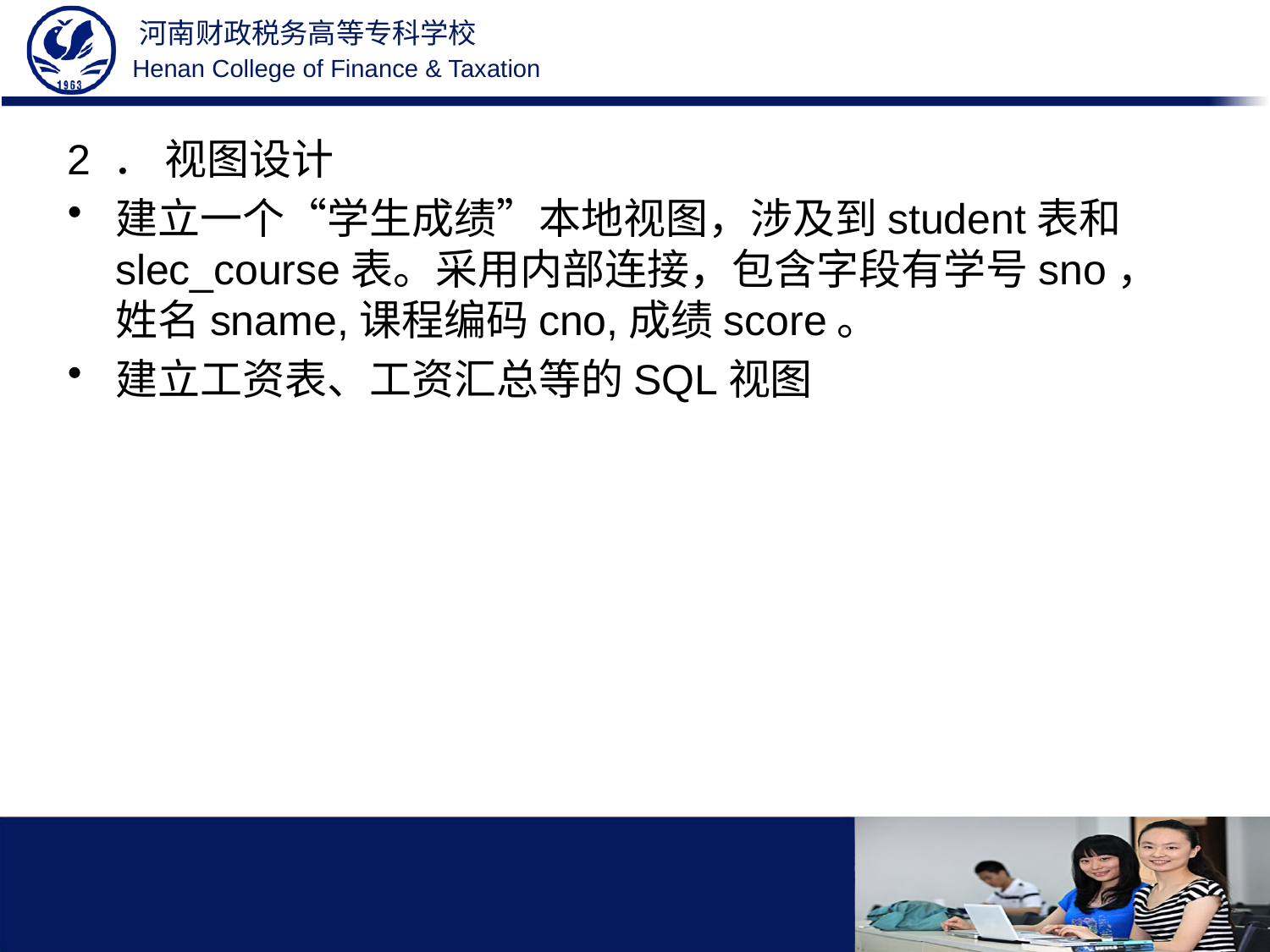

2 ． 视图设计
建立一个“学生成绩”本地视图，涉及到student表和slec_course表。采用内部连接，包含字段有学号sno，姓名sname,课程编码cno,成绩score。
建立工资表、工资汇总等的SQL视图